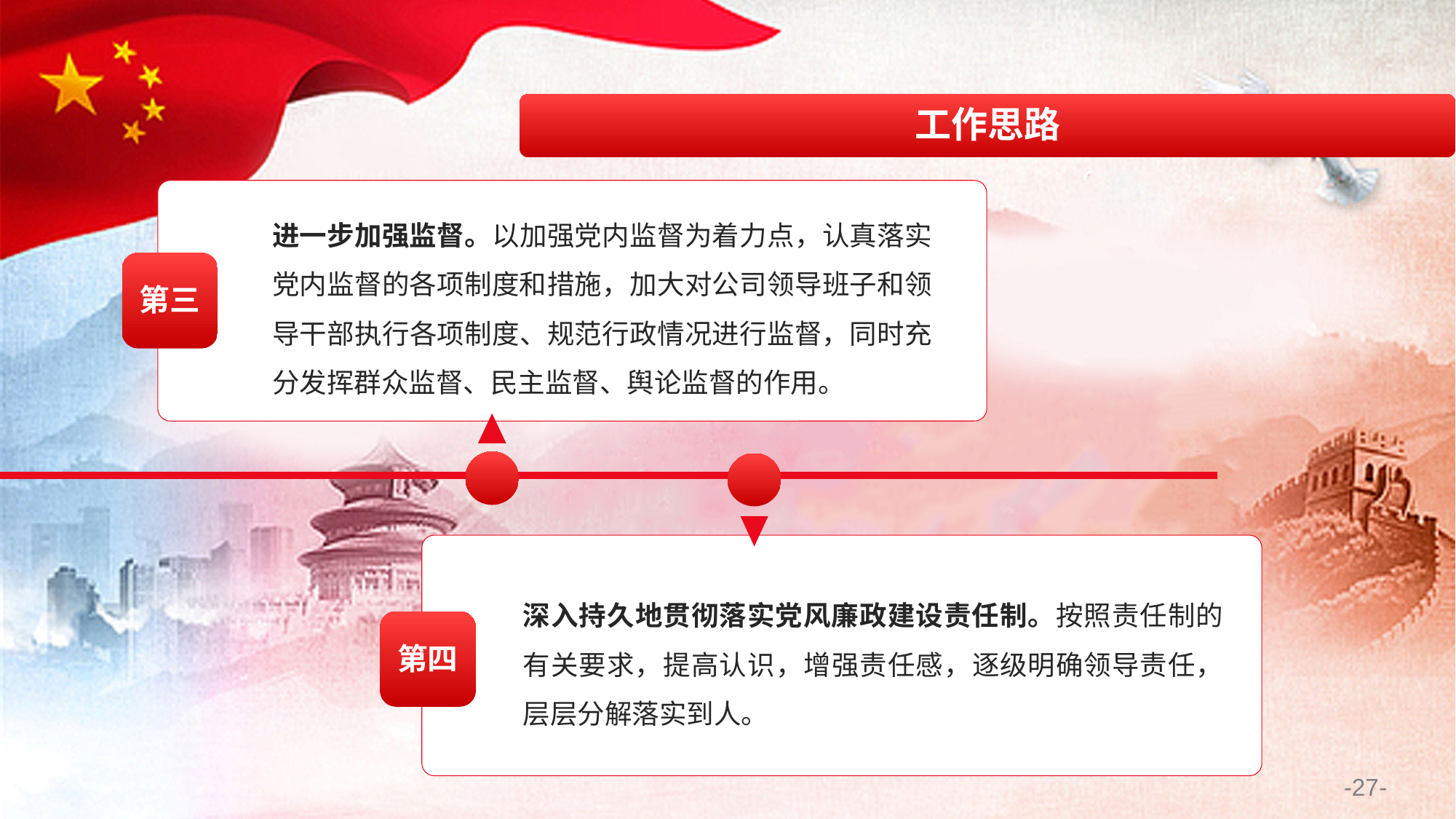

工作思路

进一步加强监督。以加强党内监督为着力点，认真落实党内监督的各项制度和措施，加大对公司领导班子和领导干部执行各项制度、规范行政情况进行监督，同时充分发挥群众监督、民主监督、舆论监督的作用。
第三

深入持久地贯彻落实党风廉政建设责任制。按照责任制的有关要求，提高认识，增强责任感，逐级明确领导责任，层层分解落实到人。
第四